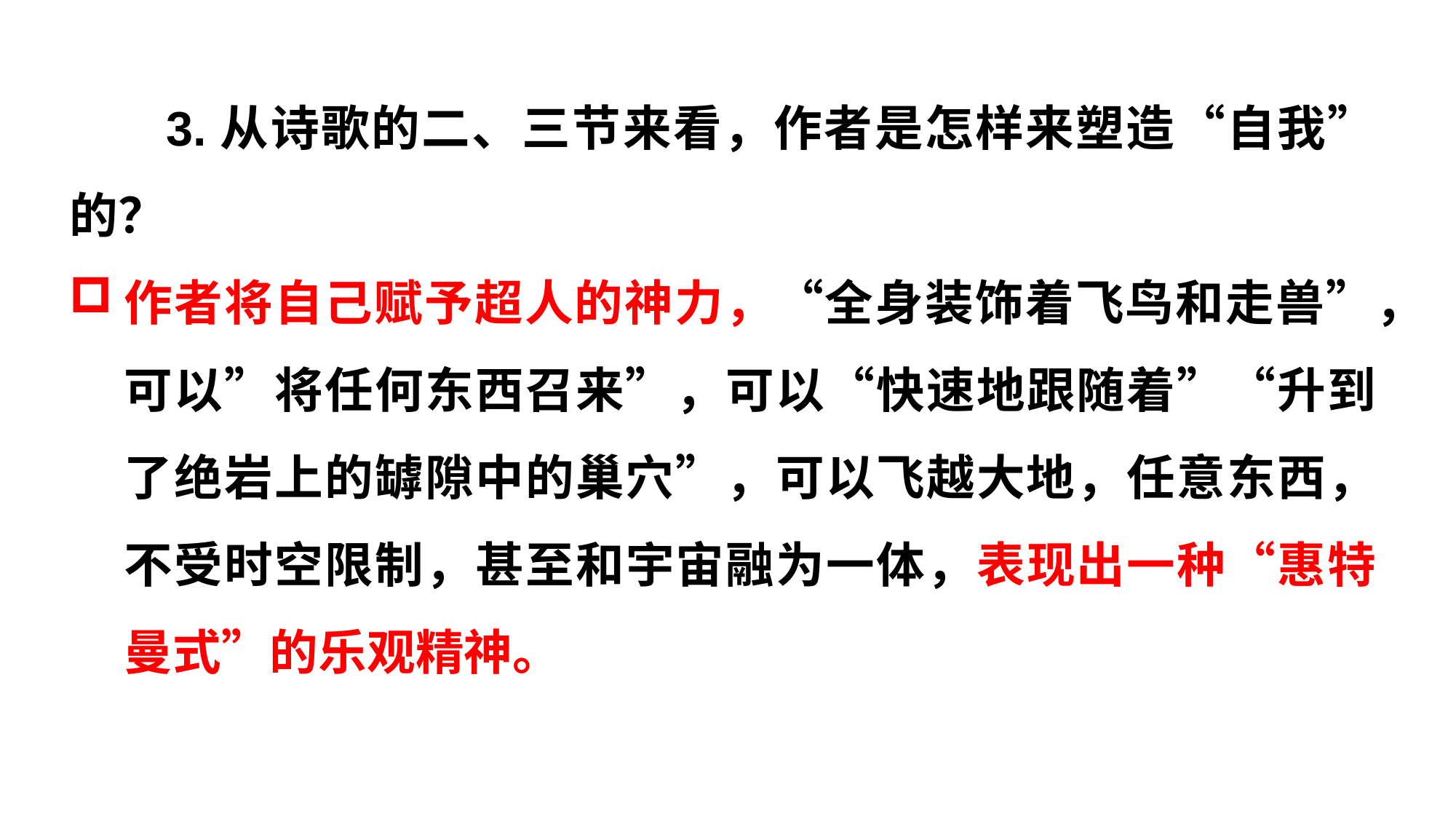

3.从诗歌的二、三节来看，作者是怎样来塑造“自我”的？
作者将自己赋予超人的神力，“全身装饰着飞鸟和走兽”，可以”将任何东西召来”，可以“快速地跟随着”“升到了绝岩上的罅隙中的巢穴”，可以飞越大地，任意东西，不受时空限制，甚至和宇宙融为一体，表现出一种“惠特曼式”的乐观精神。